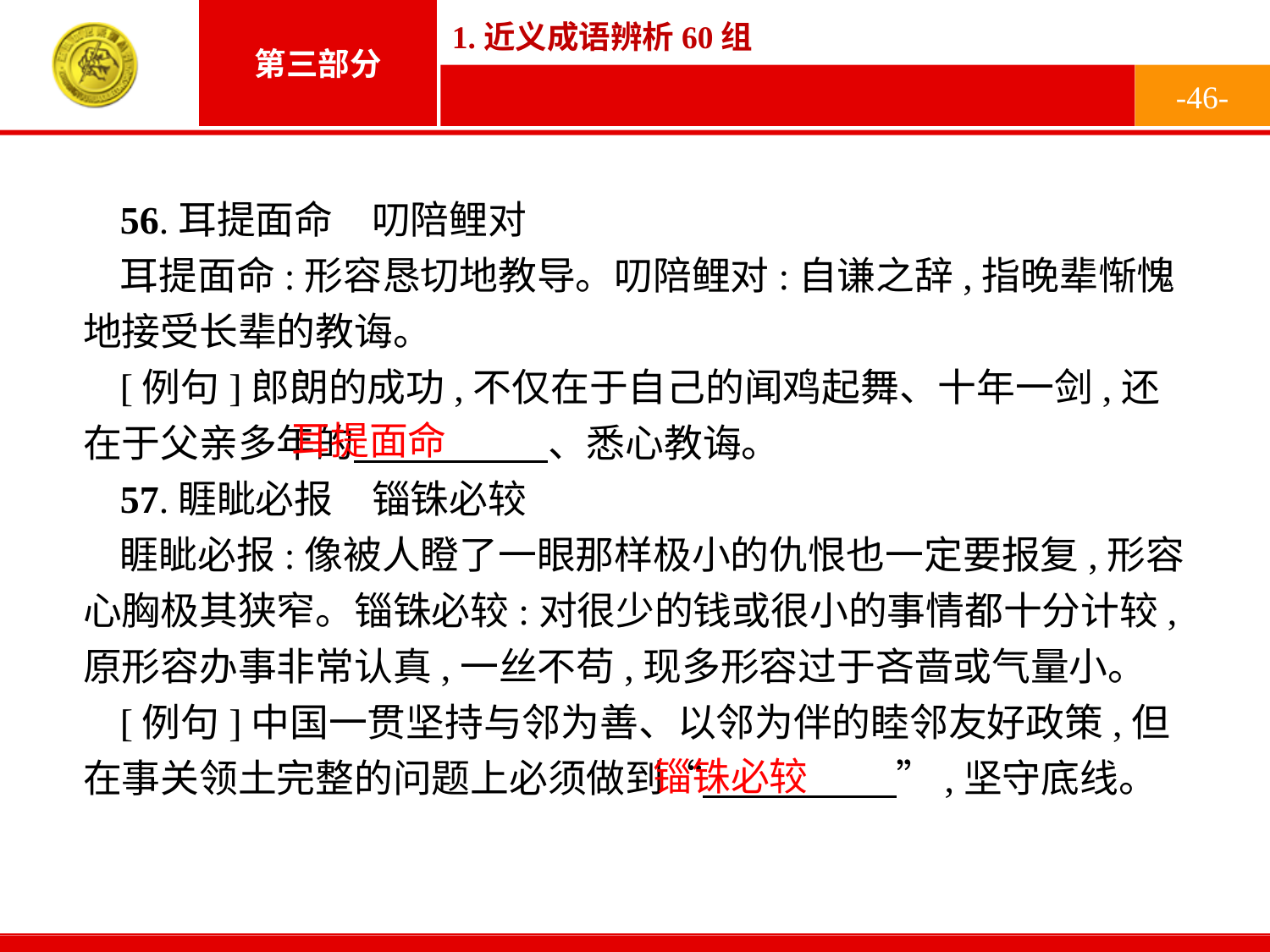

-46-
56.耳提面命　叨陪鲤对
耳提面命:形容恳切地教导。叨陪鲤对:自谦之辞,指晚辈惭愧地接受长辈的教诲。
[例句]郎朗的成功,不仅在于自己的闻鸡起舞、十年一剑,还在于父亲多年的　　　　　、悉心教诲。
57.睚眦必报　锱铢必较
睚眦必报:像被人瞪了一眼那样极小的仇恨也一定要报复,形容心胸极其狭窄。锱铢必较:对很少的钱或很小的事情都十分计较,原形容办事非常认真,一丝不苟,现多形容过于吝啬或气量小。
[例句]中国一贯坚持与邻为善、以邻为伴的睦邻友好政策,但在事关领土完整的问题上必须做到“　　　　　”,坚守底线。
耳提面命
锱铢必较